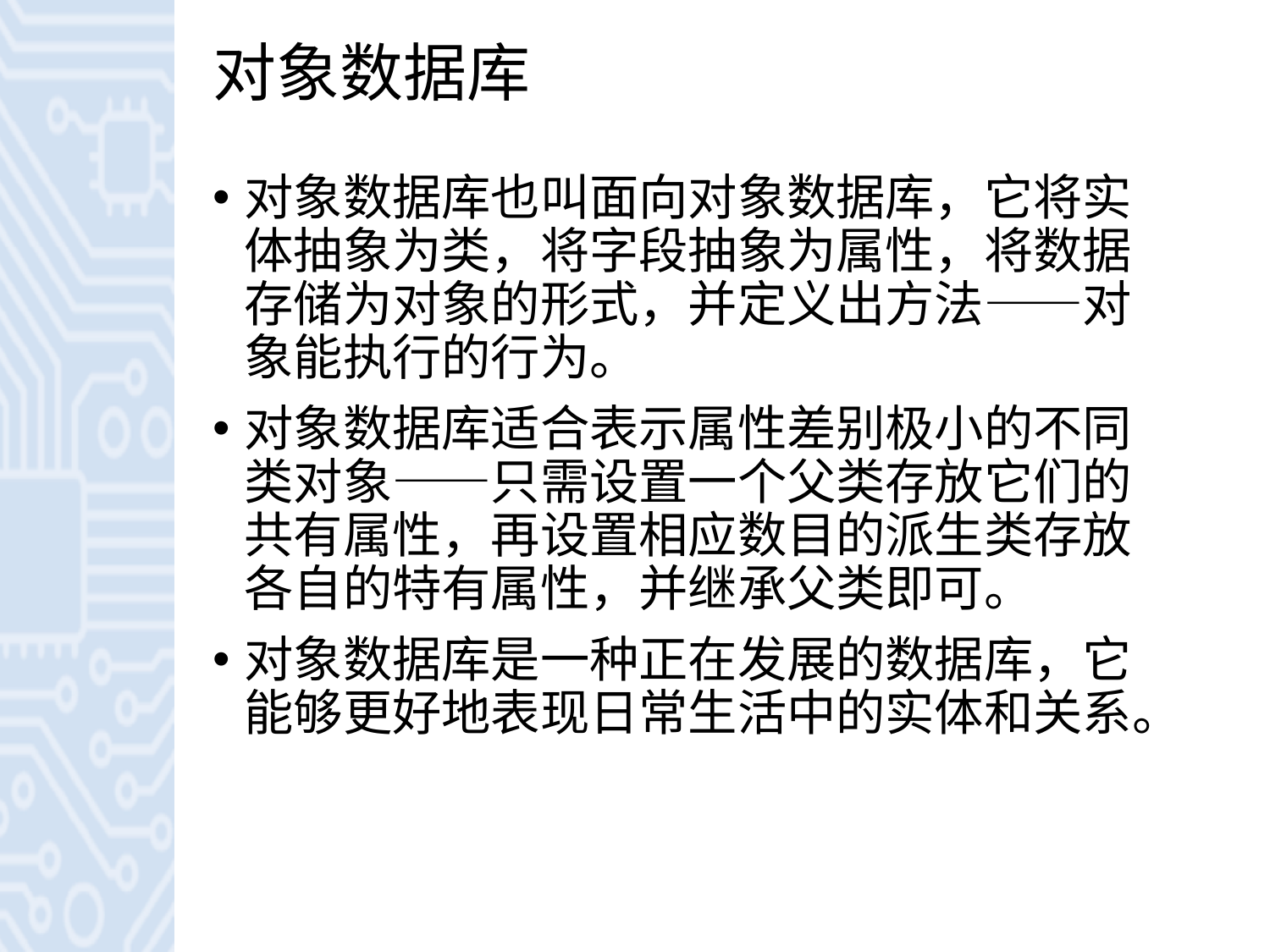

# 对象数据库
对象数据库也叫面向对象数据库，它将实体抽象为类，将字段抽象为属性，将数据存储为对象的形式，并定义出方法——对象能执行的行为。
对象数据库适合表示属性差别极小的不同类对象——只需设置一个父类存放它们的共有属性，再设置相应数目的派生类存放各自的特有属性，并继承父类即可。
对象数据库是一种正在发展的数据库，它能够更好地表现日常生活中的实体和关系。